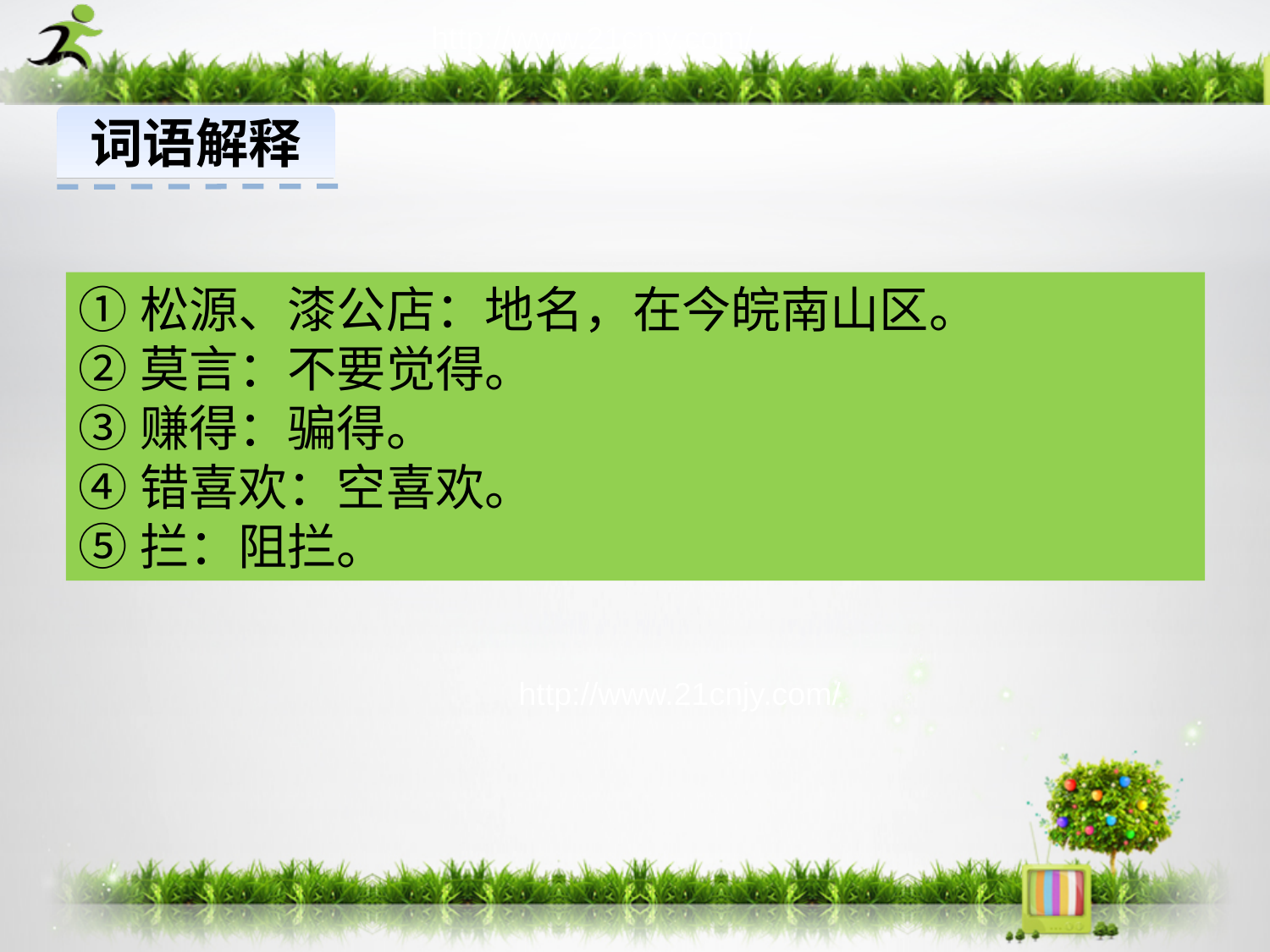

词语解释

①松源、漆公店：地名，在今皖南山区。
②莫言：不要觉得。
③赚得：骗得。
④错喜欢：空喜欢。
⑤拦：阻拦。